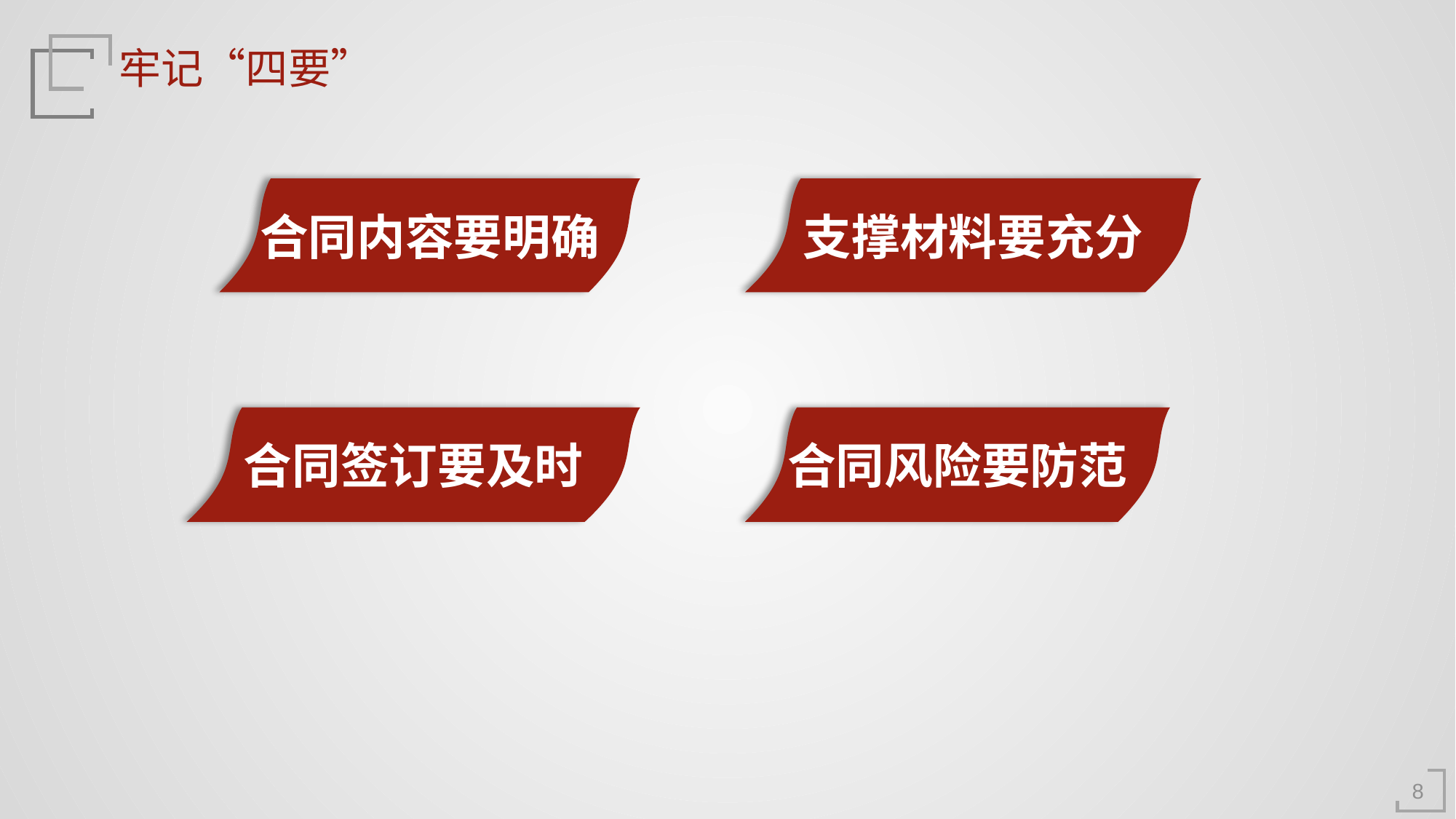

牢记“四要”
合同内容要明确
支撑材料要充分
合同签订要及时
合同风险要防范